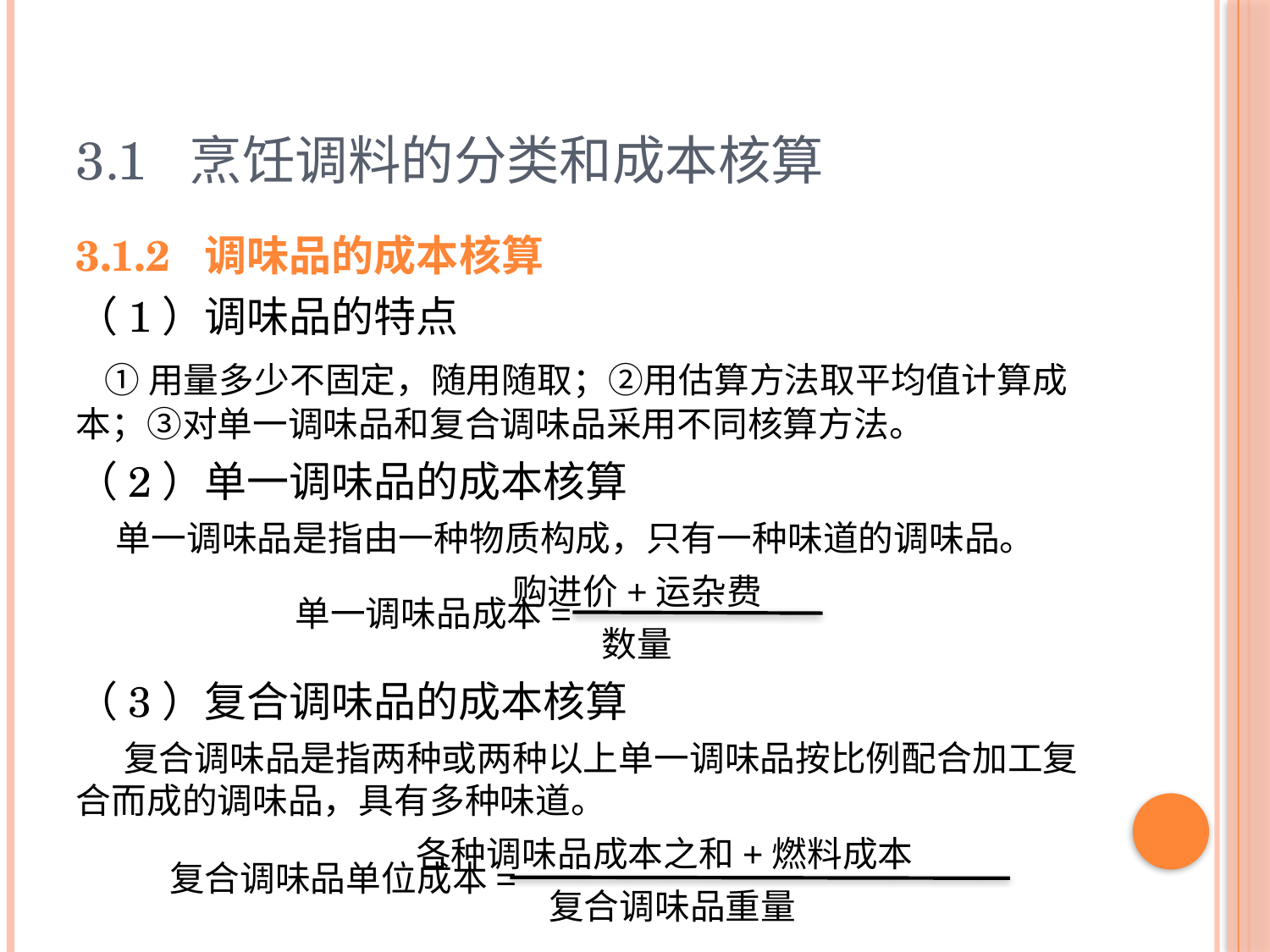

# 3.1  烹饪调料的分类和成本核算
3.1.2  调味品的成本核算
（1）调味品的特点
   ①用量多少不固定，随用随取；②用估算方法取平均值计算成本；③对单一调味品和复合调味品采用不同核算方法。
（2）单一调味品的成本核算
    单一调味品是指由一种物质构成，只有一种味道的调味品。
             购进价+运杂费
             数量
（3）复合调味品的成本核算
     复合调味品是指两种或两种以上单一调味品按比例配合加工复合而成的调味品，具有多种味道。
                    各种调味品成本之和+燃料成本
                      复合调味品重量
单一调味品成本=
复合调味品单位成本=